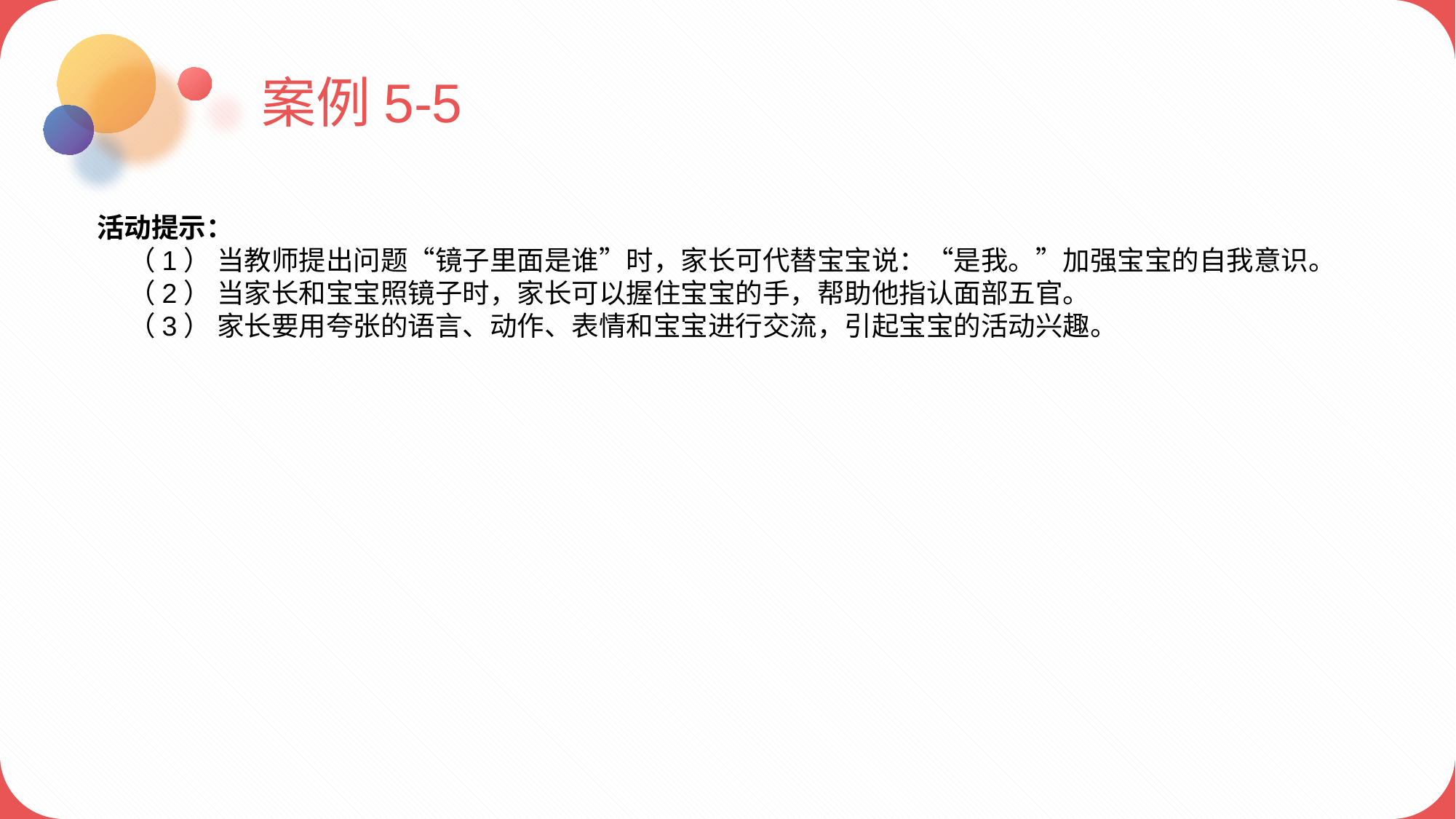

案例5-5
活动提示：
    （1） 当教师提出问题“镜子里面是谁”时，家长可代替宝宝说：“是我。”加强宝宝的自我意识。
    （2） 当家长和宝宝照镜子时，家长可以握住宝宝的手，帮助他指认面部五官。
    （3） 家长要用夸张的语言、动作、表情和宝宝进行交流，引起宝宝的活动兴趣。